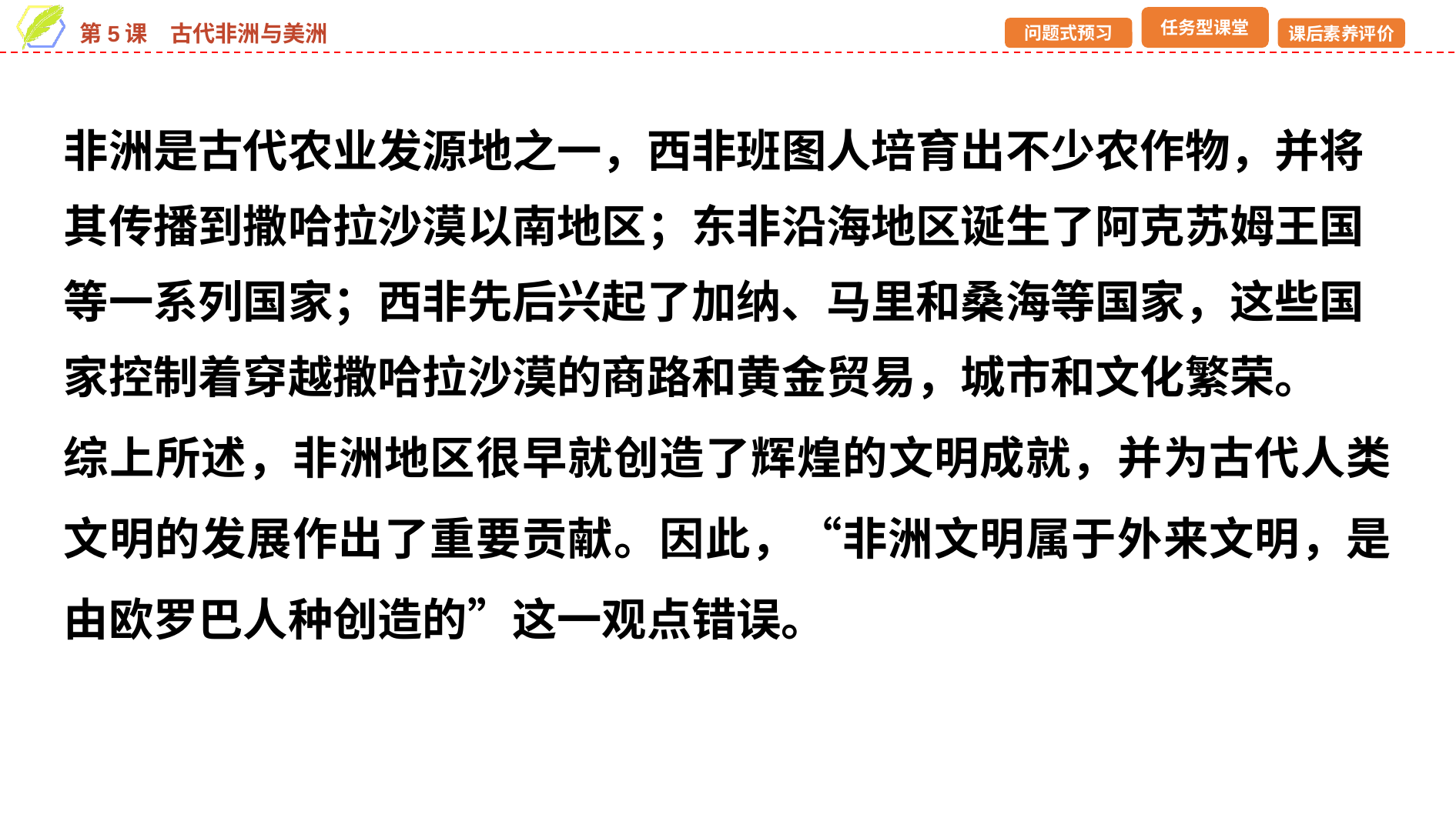

非洲是古代农业发源地之一，西非班图人培育出不少农作物，并将其传播到撒哈拉沙漠以南地区；东非沿海地区诞生了阿克苏姆王国等一系列国家；西非先后兴起了加纳、马里和桑海等国家，这些国家控制着穿越撒哈拉沙漠的商路和黄金贸易，城市和文化繁荣。
综上所述，非洲地区很早就创造了辉煌的文明成就，并为古代人类文明的发展作出了重要贡献。因此，“非洲文明属于外来文明，是由欧罗巴人种创造的”这一观点错误。